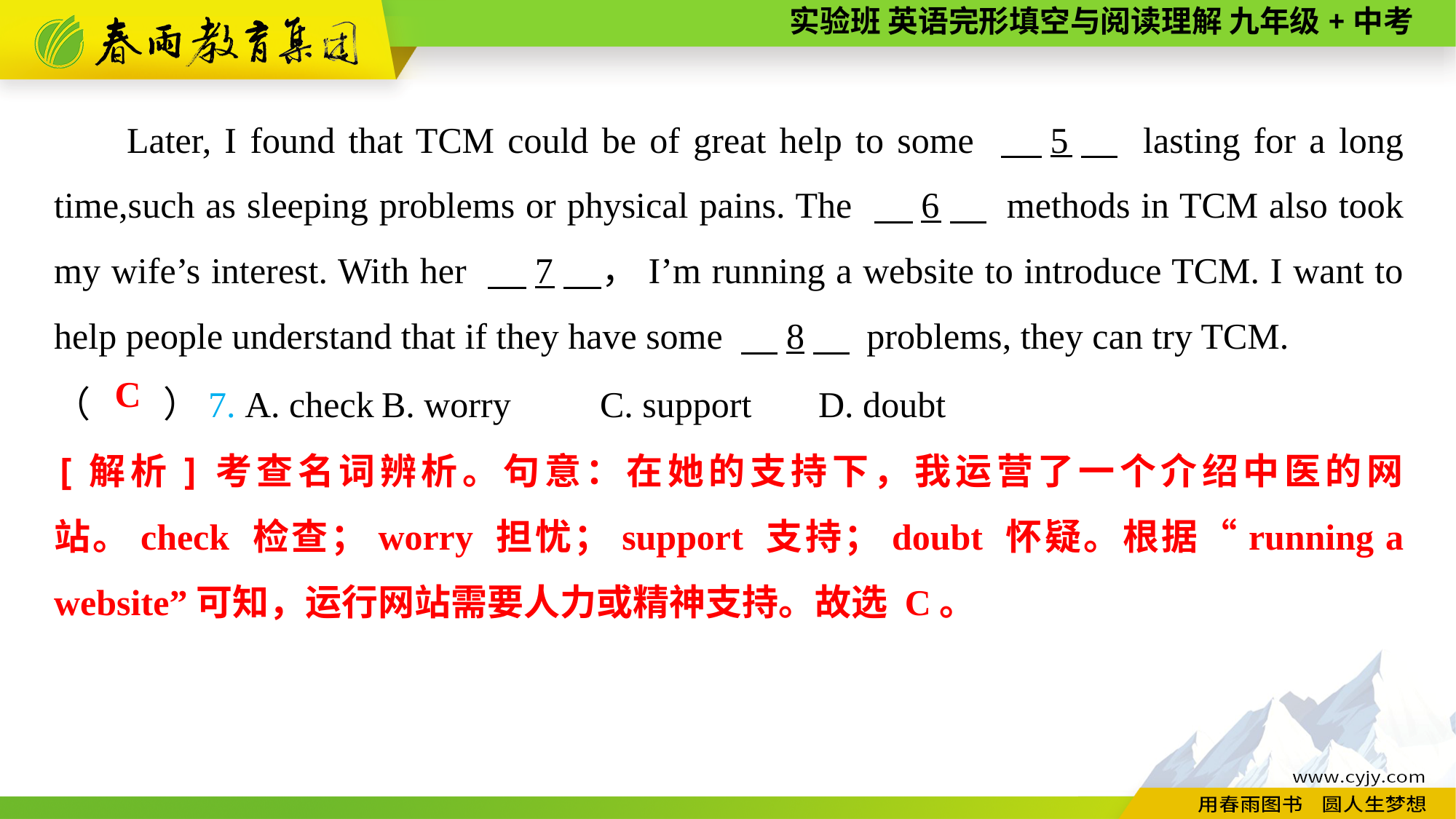

Later, I found that TCM could be of great help to some 　5　 lasting for a long time,such as sleeping problems or physical pains. The 　6　 methods in TCM also took my wife’s interest. With her 　7　，I’m running a website to introduce TCM. I want to help people understand that if they have some 　8　 problems, they can try TCM.
（　　）7. A. check	B. worry	C. support	D. doubt
C
[解析]考查名词辨析。句意：在她的支持下，我运营了一个介绍中医的网站。check 检查；worry 担忧；support 支持；doubt 怀疑。根据“running a website”可知，运行网站需要人力或精神支持。故选 C。